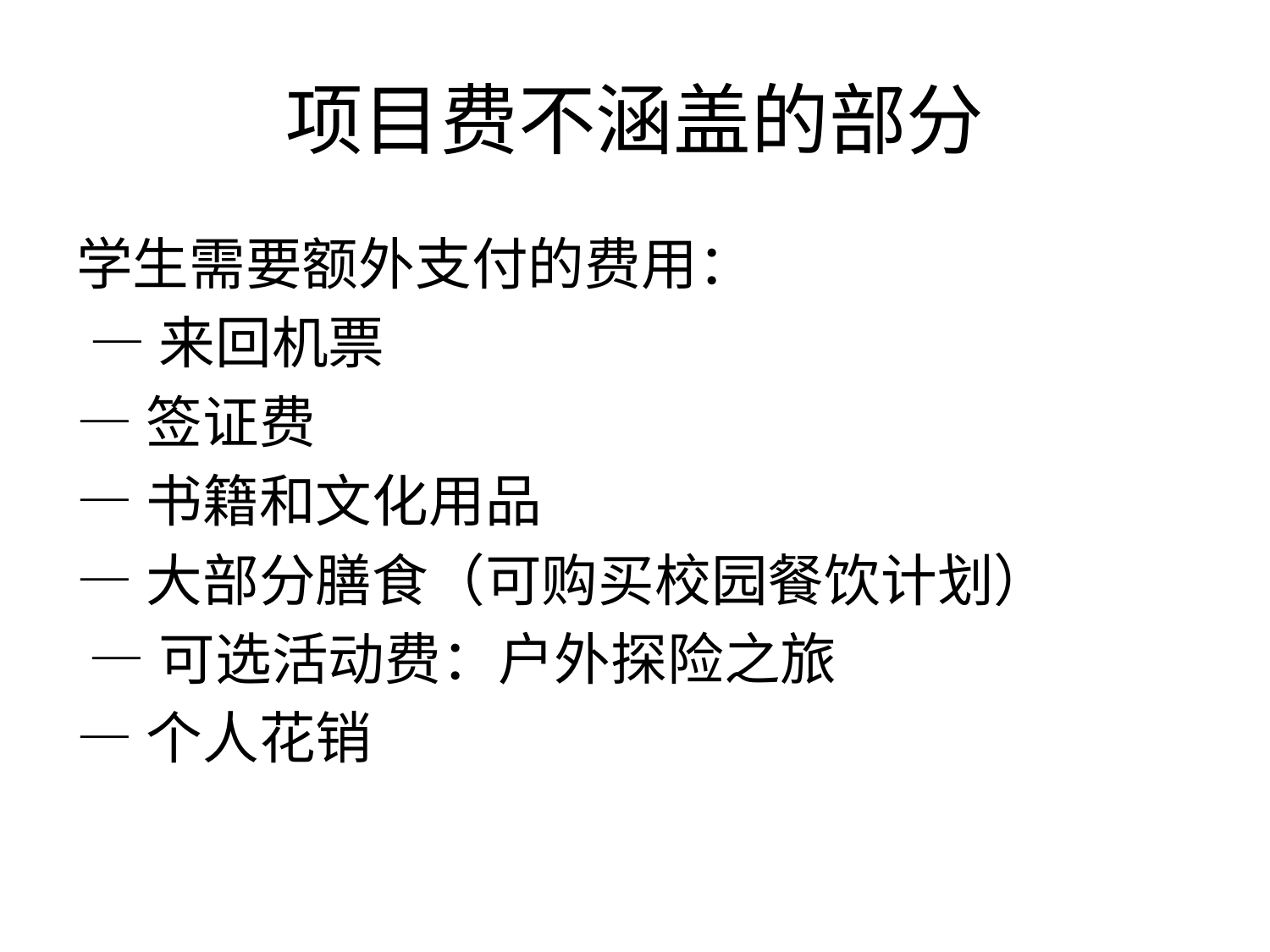

# 项目费不涵盖的部分
学生需要额外支付的费用：
 —来回机票
—签证费
—书籍和文化用品
—大部分膳食（可购买校园餐饮计划）
 —可选活动费：户外探险之旅
—个人花销